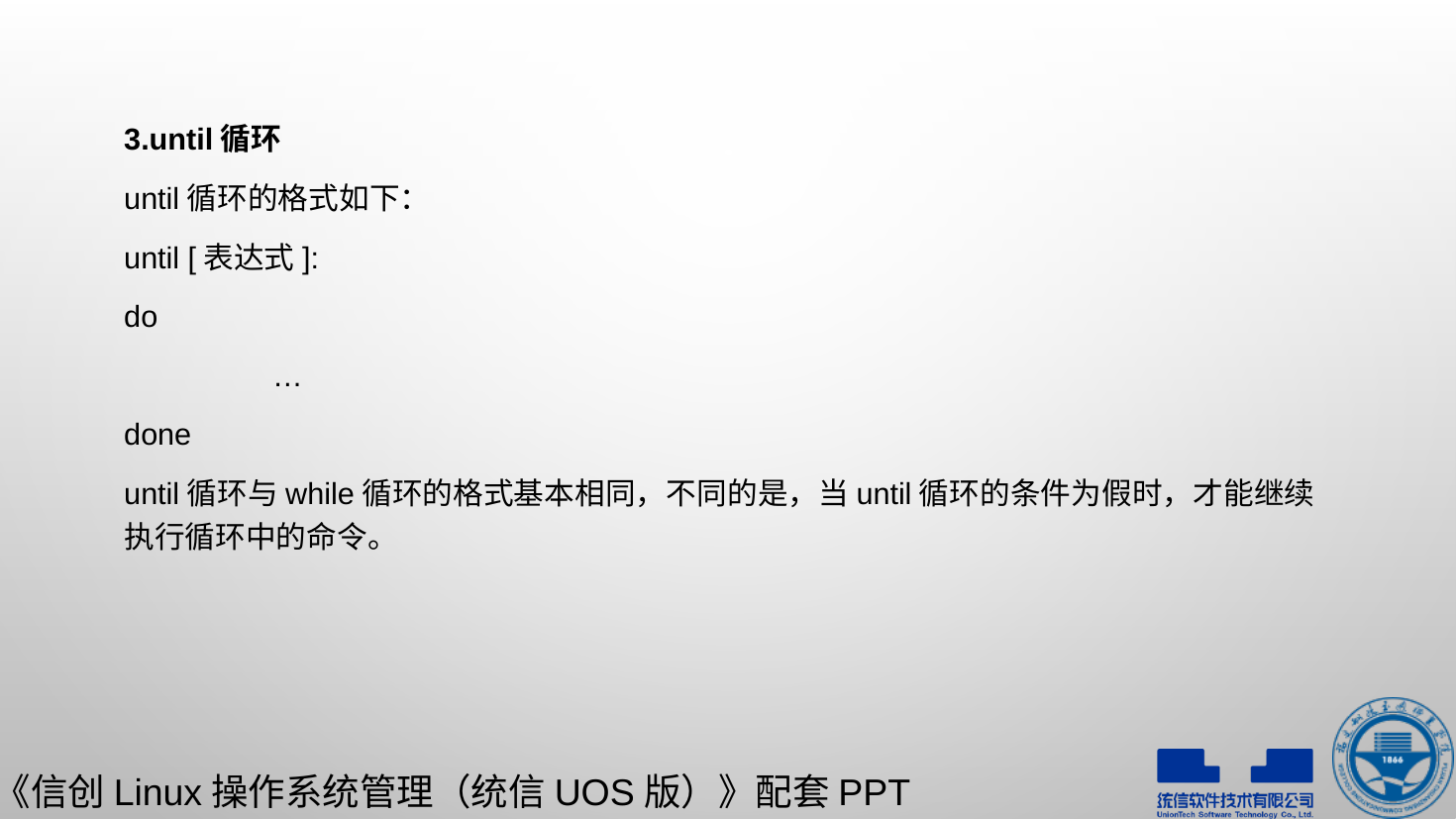

3.until循环
until循环的格式如下：
until [表达式]:
do
	…
done
until循环与while循环的格式基本相同，不同的是，当until循环的条件为假时，才能继续执行循环中的命令。